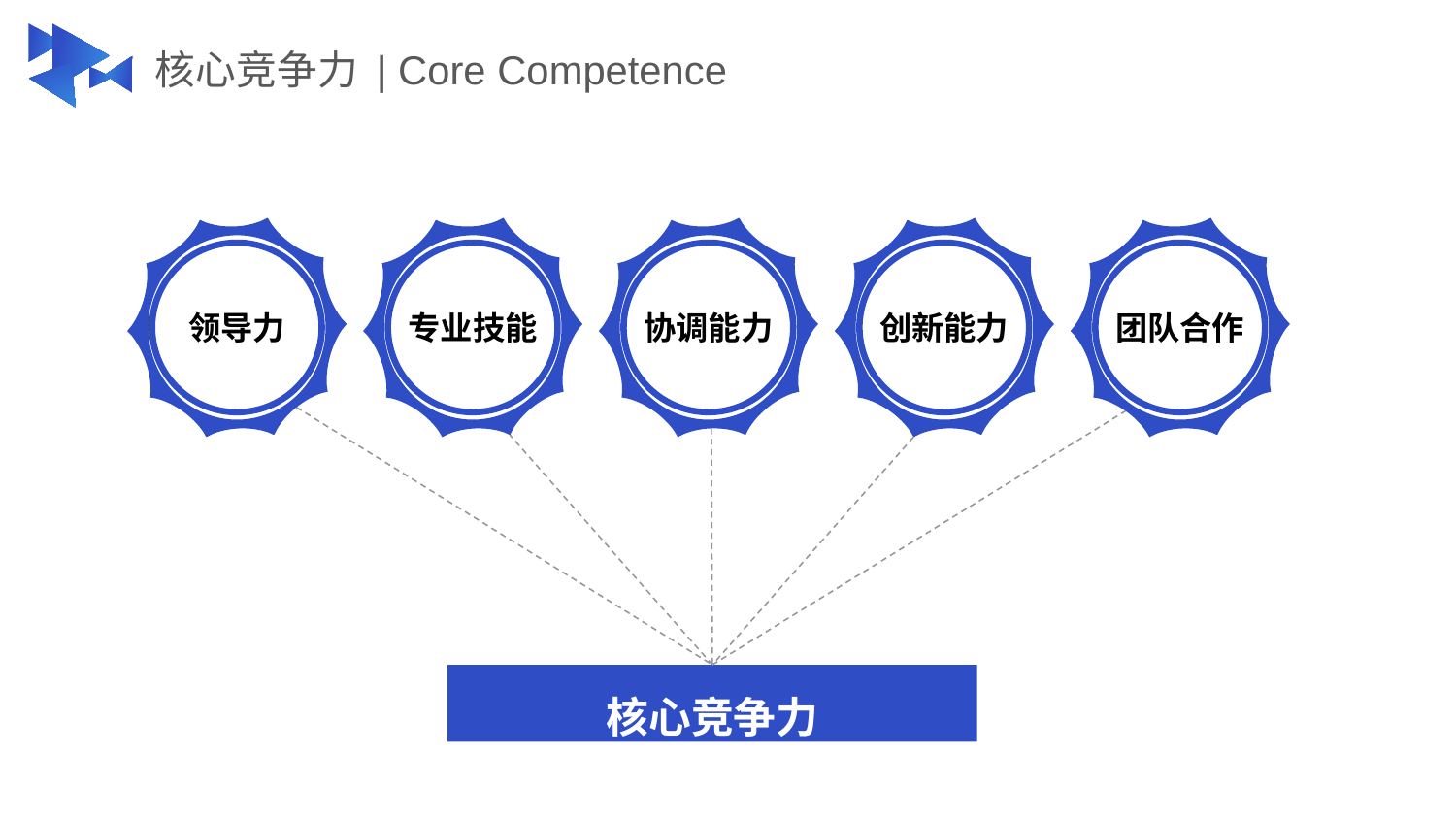

# 核心竞争力 | Core Competence

领导力
专业技能
协调能力
创新能力
团队合作
核心竞争力